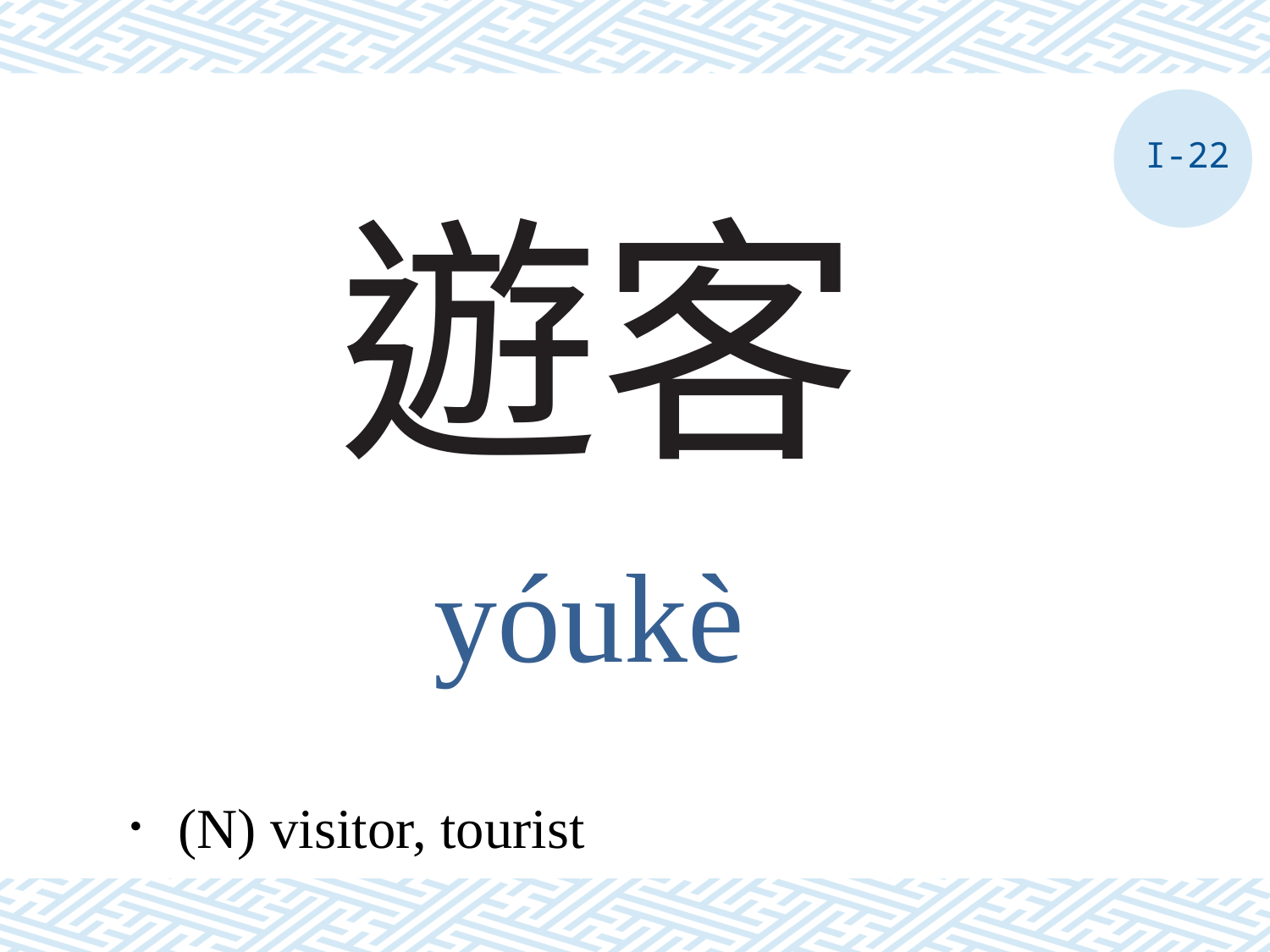

I-22

# 遊客
yóukè
．(N) visitor, tourist